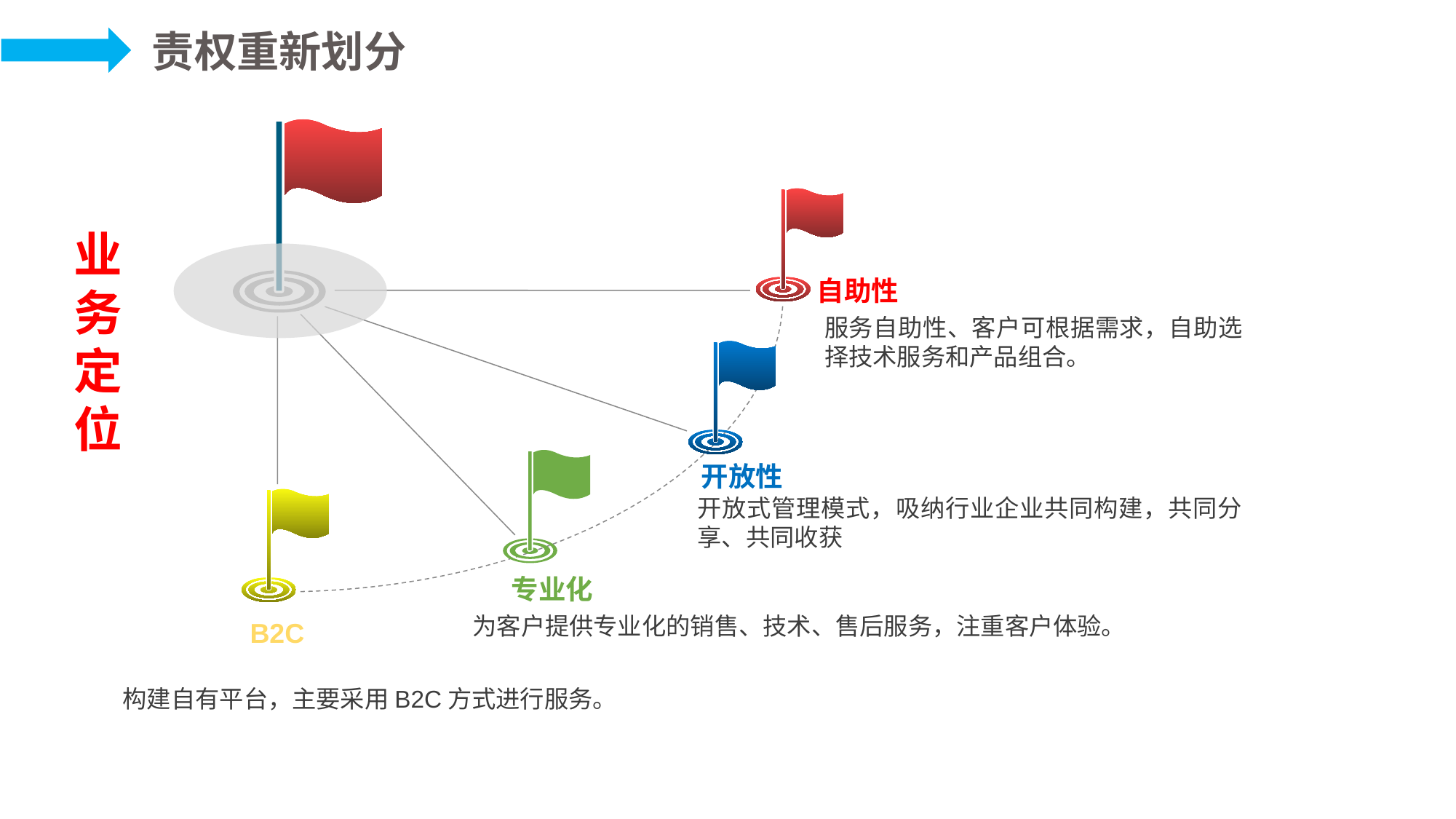

责权重新划分

业务定位

自助性

服务自助性、客户可根据需求，自助选择技术服务和产品组合。

开放性

开放式管理模式，吸纳行业企业共同构建，共同分享、共同收获
专业化
为客户提供专业化的销售、技术、售后服务，注重客户体验。
B2C
构建自有平台，主要采用B2C方式进行服务。